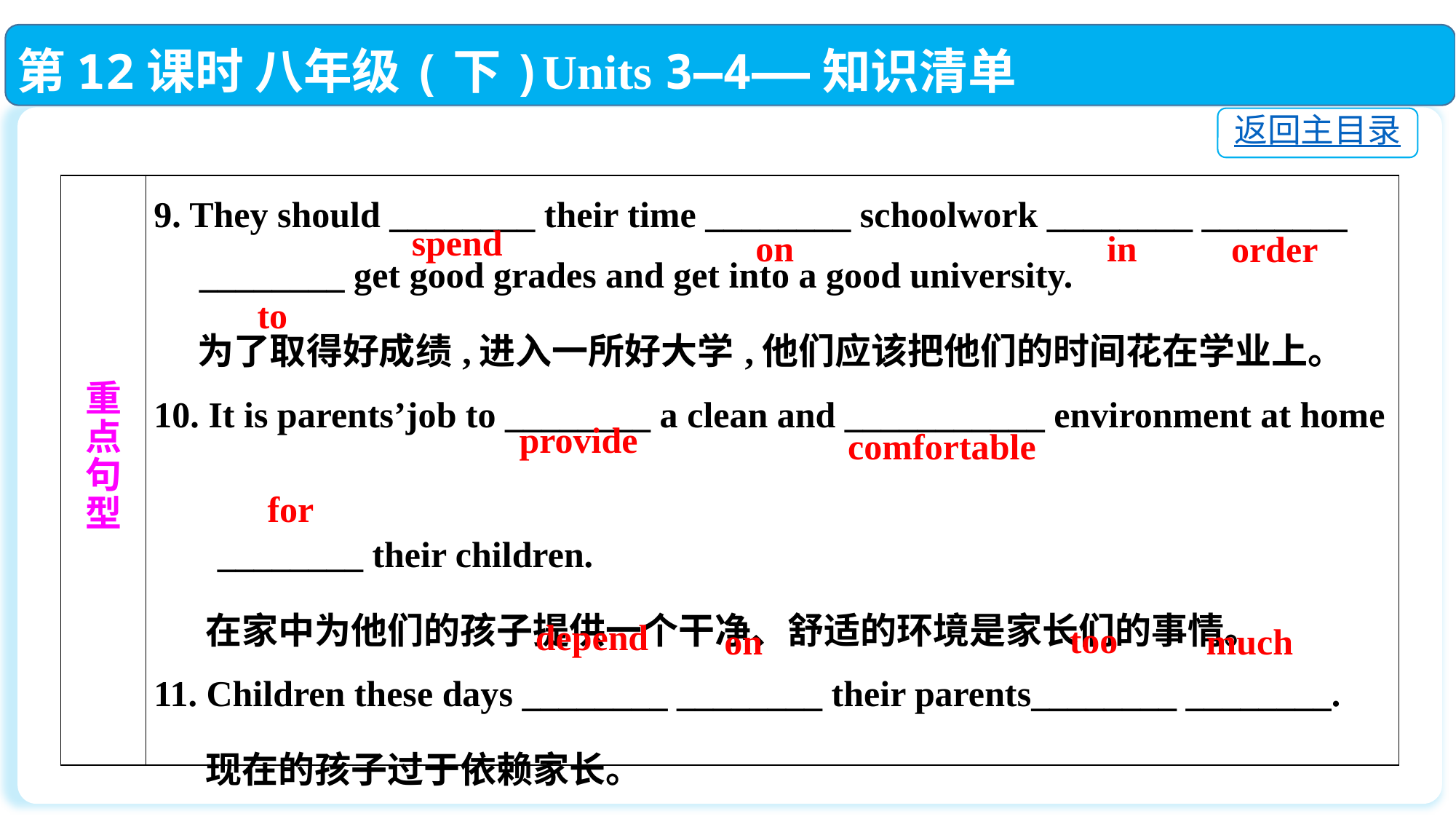

第12课时 八年级(下)Units 3—4——知识清单

返回主目录
| 重 点 句 型 | 9. They should \_\_\_\_\_\_\_\_ their time \_\_\_\_\_\_\_\_ schoolwork \_\_\_\_\_\_\_\_ \_\_\_\_\_\_\_\_ \_\_\_\_\_\_\_\_ get good grades and get into a good university. 为了取得好成绩,进入一所好大学,他们应该把他们的时间花在学业上。 10. It is parents’job to \_\_\_\_\_\_\_\_ a clean and \_\_\_\_\_\_\_\_\_\_\_ environment at home 　　　　 \_\_\_\_\_\_\_\_ their children. 在家中为他们的孩子提供一个干净、舒适的环境是家长们的事情。 11. Children these days \_\_\_\_\_\_\_\_ \_\_\_\_\_\_\_\_ their parents\_\_\_\_\_\_\_\_ \_\_\_\_\_\_\_\_. 现在的孩子过于依赖家长。 |
| --- | --- |
spend
on
in
order

to
provide
comfortable
for
depend
too
on
much